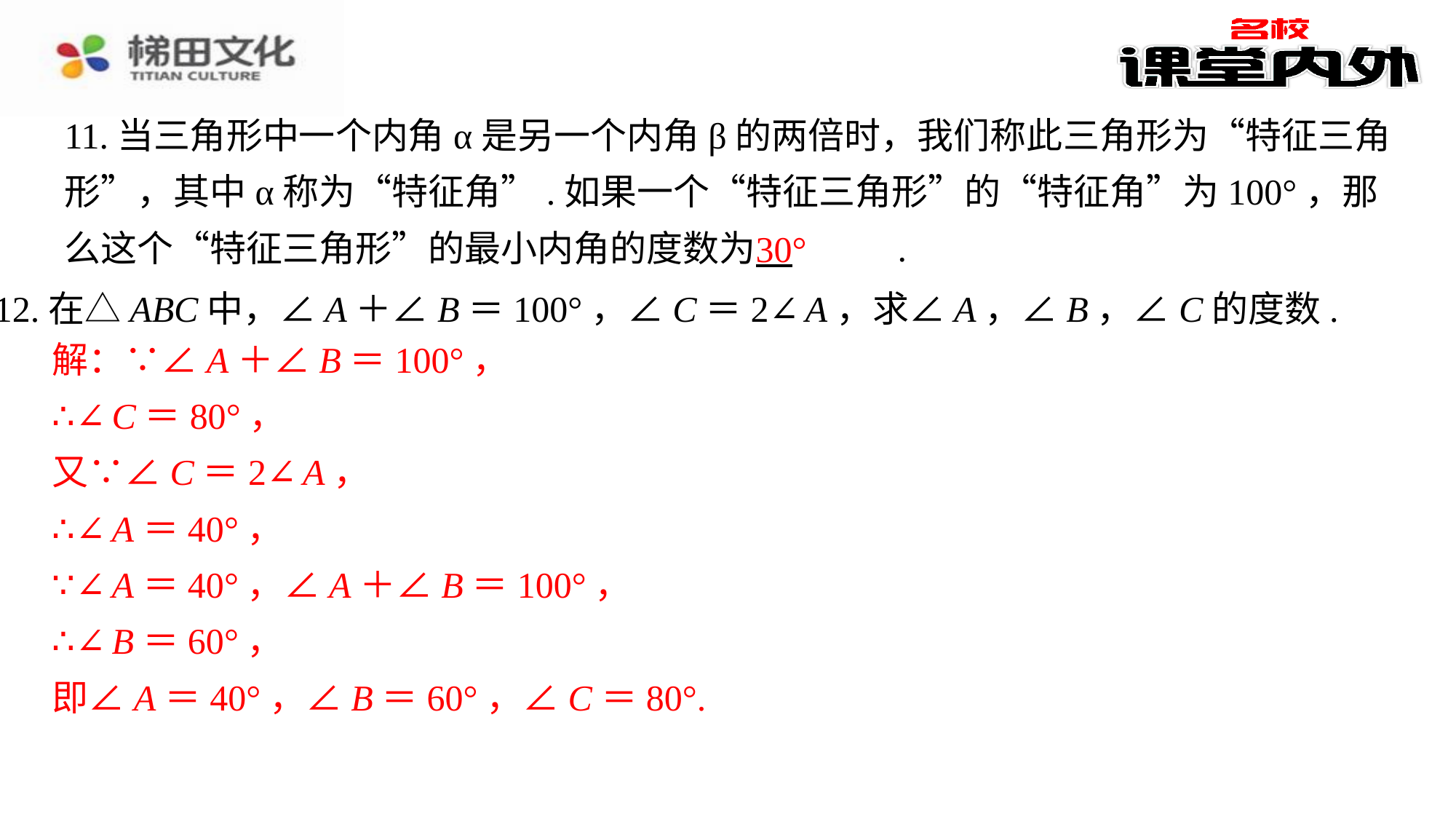

11.当三角形中一个内角α是另一个内角β的两倍时，我们称此三角形为“特征三角形”，其中α称为“特征角”.如果一个“特征三角形”的“特征角”为100°，那么这个“特征三角形”的最小内角的度数为 　30°　⁠.
30°
12.在△ABC中，∠A＋∠B＝100°，∠C＝2∠A，求∠A，∠B，∠C的度数.
解：∵∠A＋∠B＝100°，
∴∠C＝80°，
又∵∠C＝2∠A，
∴∠A＝40°，
∵∠A＝40°，∠A＋∠B＝100°，
∴∠B＝60°，
即∠A＝40°，∠B＝60°，∠C＝80°.